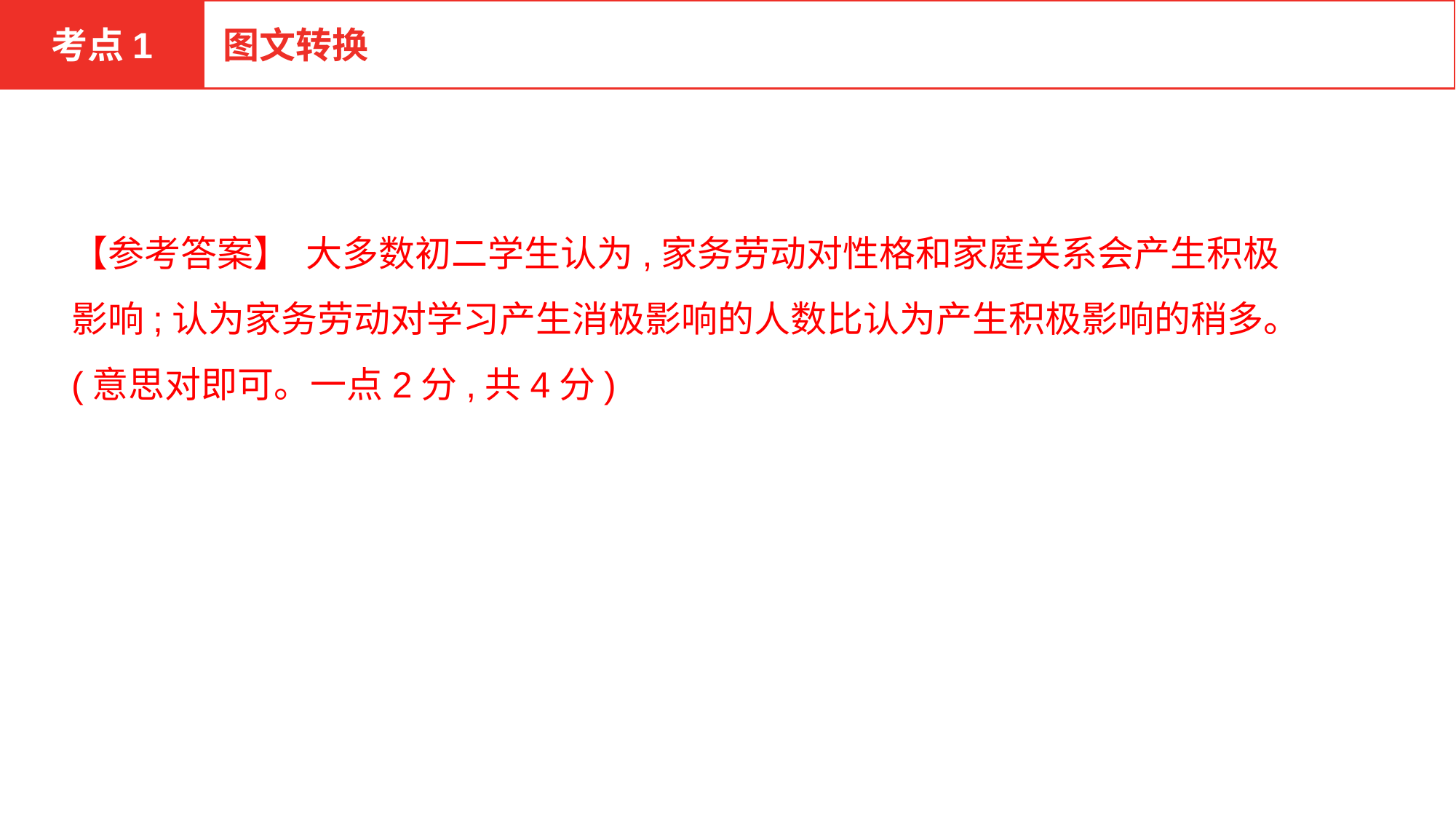

考点1
图文转换
【参考答案】  大多数初二学生认为,家务劳动对性格和家庭关系会产生积极影响;认为家务劳动对学习产生消极影响的人数比认为产生积极影响的稍多。(意思对即可。一点2分,共4分)